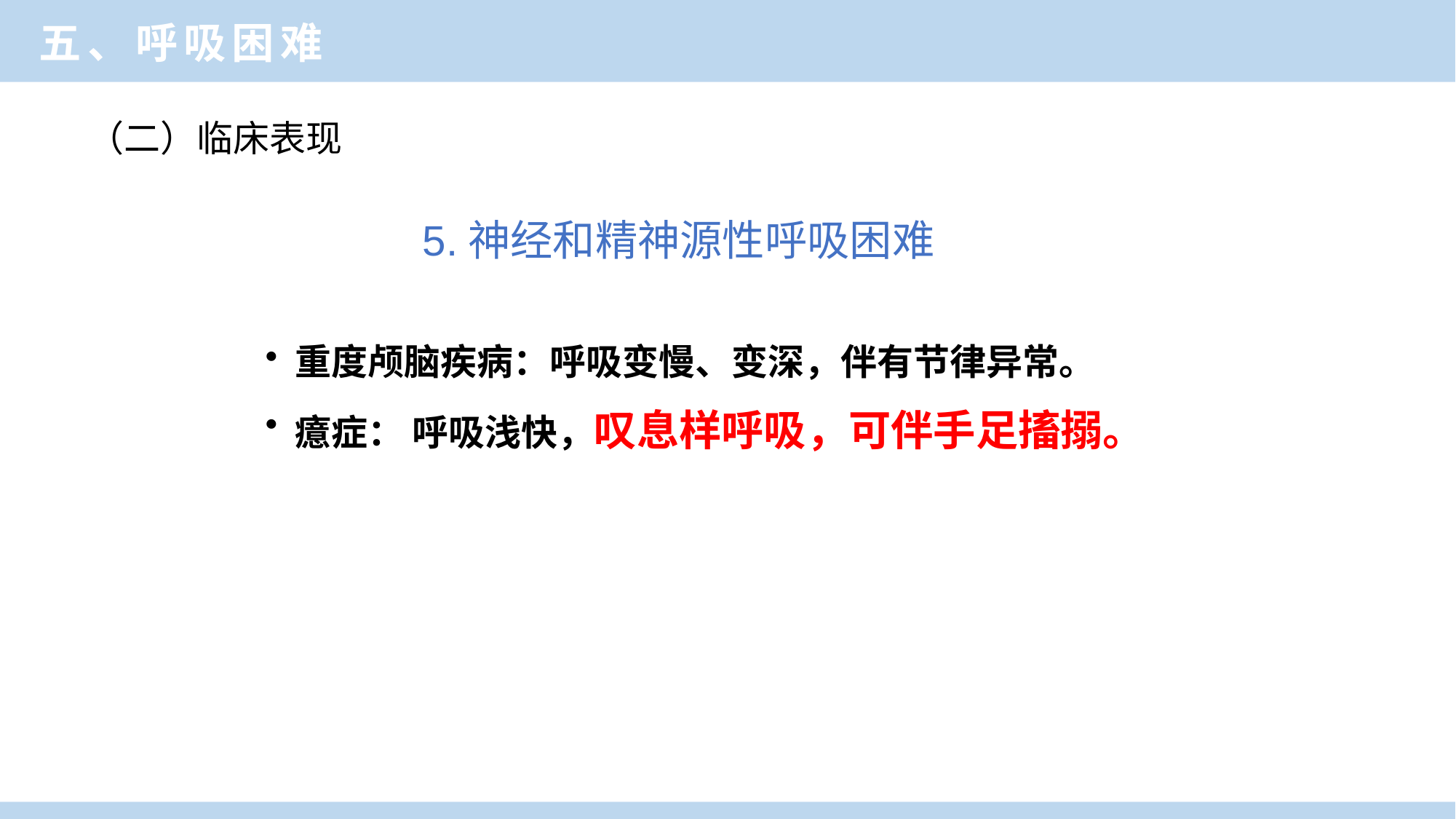

临床医学概论
五、呼吸困难

（二）临床表现
 5.神经和精神源性呼吸困难

 重度颅脑疾病：呼吸变慢、变深，伴有节律异常。
 癔症： 呼吸浅快，叹息样呼吸，可伴手足搐搦。